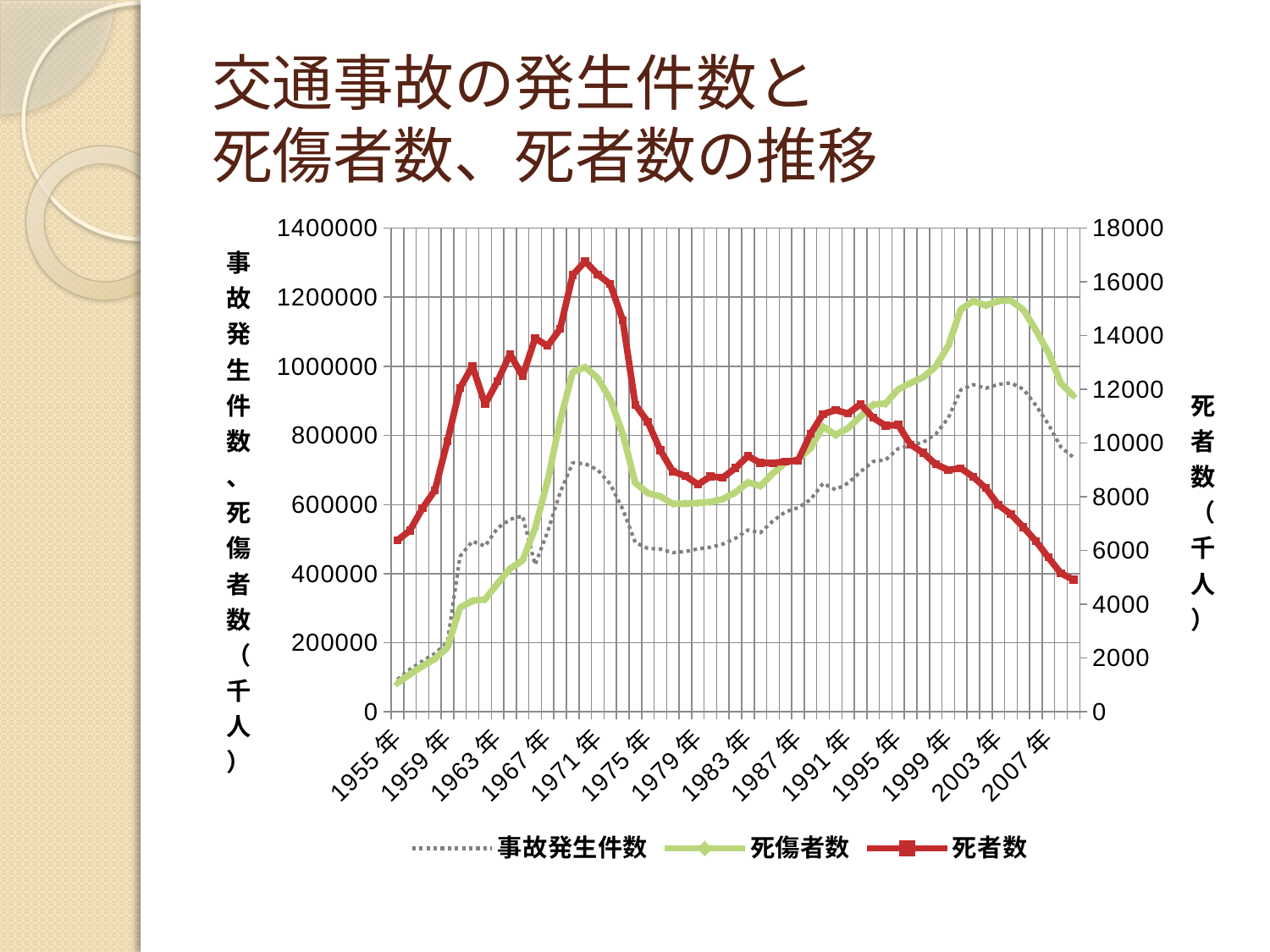

# 交通事故の発生件数と 死傷者数、死者数の推移

### Chart

| Category | 事故発生件数 | 死傷者数 | 死者数 |
|---|---|---|---|
| 1955年 | 93981.0 | 82880.0 | 6379.0 |
| 1956年 | 122691.0 | 108823.0 | 6751.0 |
| 1957年 | 146833.0 | 132105.0 | 7575.0 |
| 1958年 | 168799.0 | 153680.0 | 8248.0 |
| 1959年 | 201292.0 | 186030.0 | 10079.0 |
| 1960年 | 449917.0 | 301211.0 | 12055.0 |
| 1961年 | 493693.0 | 321562.0 | 12865.0 |
| 1962年 | 479825.0 | 325258.0 | 11445.0 |
| 1963年 | 531966.0 | 371390.0 | 12301.0 |
| 1964年 | 557183.0 | 414435.0 | 13318.0 |
| 1965年 | 567286.0 | 438150.0 | 12484.0 |
| 1966年 | 425944.0 | 531679.0 | 13904.0 |
| 1967年 | 521481.0 | 668995.0 | 13618.0 |
| 1968年 | 635056.0 | 842327.0 | 14256.0 |
| 1969年 | 720880.0 | 983257.0 | 16257.0 |
| 1970年 | 718080.0 | 997861.0 | 16765.0 |
| 1971年 | 700290.0 | 965967.0 | 16278.0 |
| 1972年 | 659283.0 | 905116.0 | 15918.0 |
| 1973年 | 586713.0 | 804522.0 | 14574.0 |
| 1974年 | 490452.0 | 662852.0 | 11432.0 |
| 1975年 | 472938.0 | 633259.0 | 10792.0 |
| 1976年 | 471041.0 | 623691.0 | 9734.0 |
| 1977年 | 460649.0 | 602156.0 | 8945.0 |
| 1978年 | 464037.0 | 602899.0 | 8783.0 |
| 1979年 | 471573.0 | 604748.0 | 8466.0 |
| 1980年 | 476677.0 | 607479.0 | 8760.0 |
| 1981年 | 485578.0 | 616065.0 | 8719.0 |
| 1982年 | 502261.0 | 635265.0 | 9073.0 |
| 1983年 | 526362.0 | 664342.0 | 9520.0 |
| 1984年 | 518642.0 | 653583.0 | 9262.0 |
| 1985年 | 552788.0 | 690607.0 | 9261.0 |
| 1986年 | 579190.0 | 721647.0 | 9317.0 |
| 1987年 | 590723.0 | 731526.0 | 9347.0 |
| 1988年 | 614481.0 | 763189.0 | 10344.0 |
| 1989年 | 661363.0 | 825918.0 | 11086.0 |
| 1990年 | 643097.0 | 801522.0 | 11227.0 |
| 1991年 | 662388.0 | 821350.0 | 11105.0 |
| 1992年 | 695345.0 | 855454.0 | 11451.0 |
| 1993年 | 724675.0 | 889575.0 | 10942.0 |
| 1994年 | 729457.0 | 892372.0 | 10649.0 |
| 1995年 | 761789.0 | 933356.0 | 10679.0 |
| 1996年 | 771084.0 | 952145.0 | 9942.0 |
| 1997年 | 780399.0 | 968565.0 | 9640.0 |
| 1998年 | 803878.0 | 999886.0 | 9211.0 |
| 1999年 | 850363.0 | 1059403.0 | 9006.0 |
| 2000年 | 931934.0 | 1164763.0 | 9066.0 |
| 2001年 | 947169.0 | 1189702.0 | 8747.0 |
| 2002年 | 936721.0 | 1176181.0 | 8326.0 |
| 2003年 | 947993.0 | 1189133.0 | 7702.0 |
| 2004年 | 952191.0 | 1190478.0 | 7358.0 |
| 2005年 | 933828.0 | 1163504.0 | 6871.0 |
| 2006年 | 886864.0 | 1104551.0 | 6352.0 |
| 2007年 | 832454.0 | 1040189.0 | 5744.0 |
| 2008年 | 766147.0 | 950659.0 | 5155.0 |
| 2009年 | 736688.0 | 915029.0 | 4914.0 |